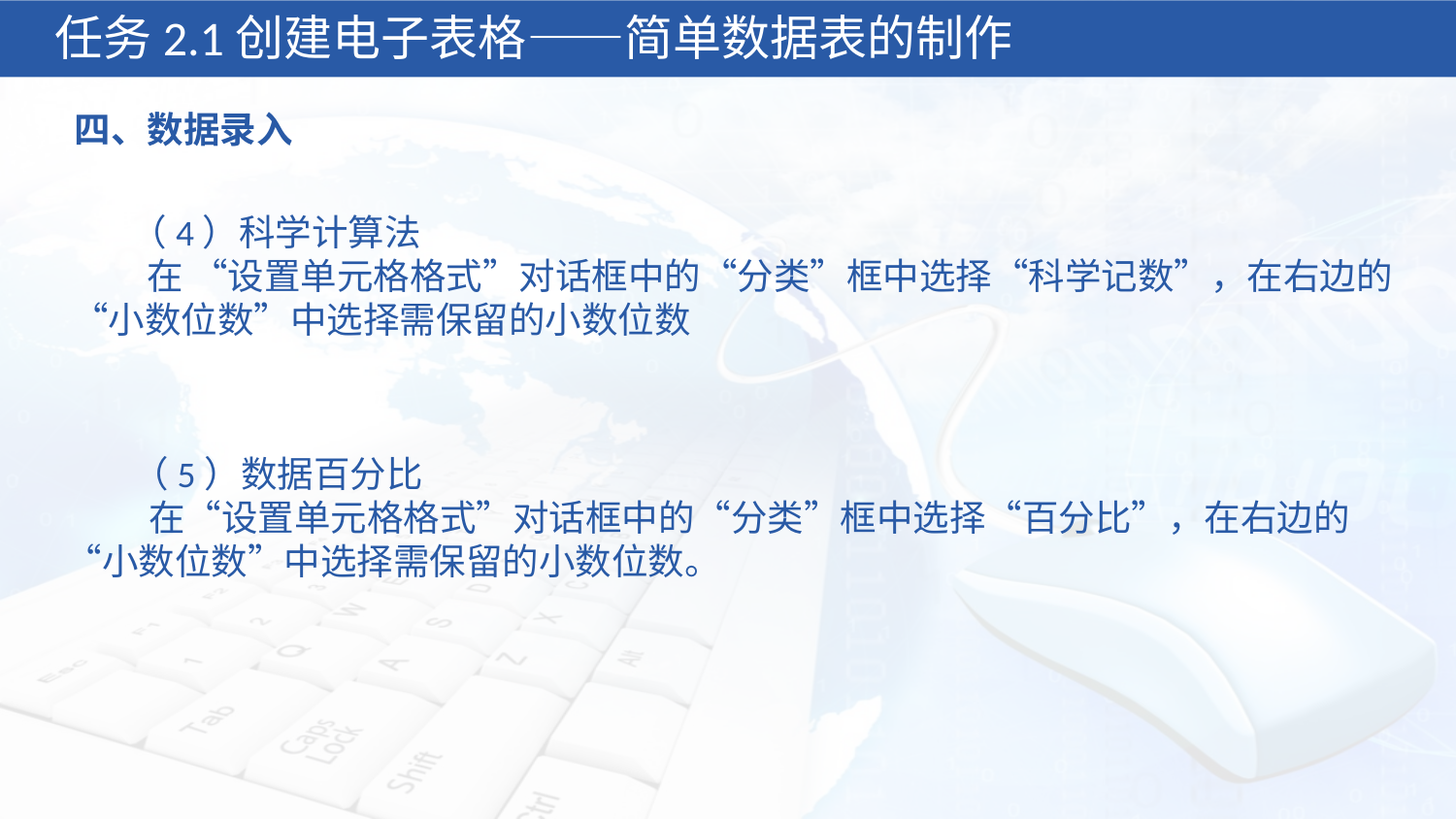

任务2.1创建电子表格——简单数据表的制作
四、数据录入
      （4）科学计算法
        在 “设置单元格格式”对话框中的“分类”框中选择“科学记数”，在右边的“小数位数”中选择需保留的小数位数
       （5）数据百分比
         在“设置单元格格式”对话框中的“分类”框中选择“百分比”，在右边的“小数位数”中选择需保留的小数位数。